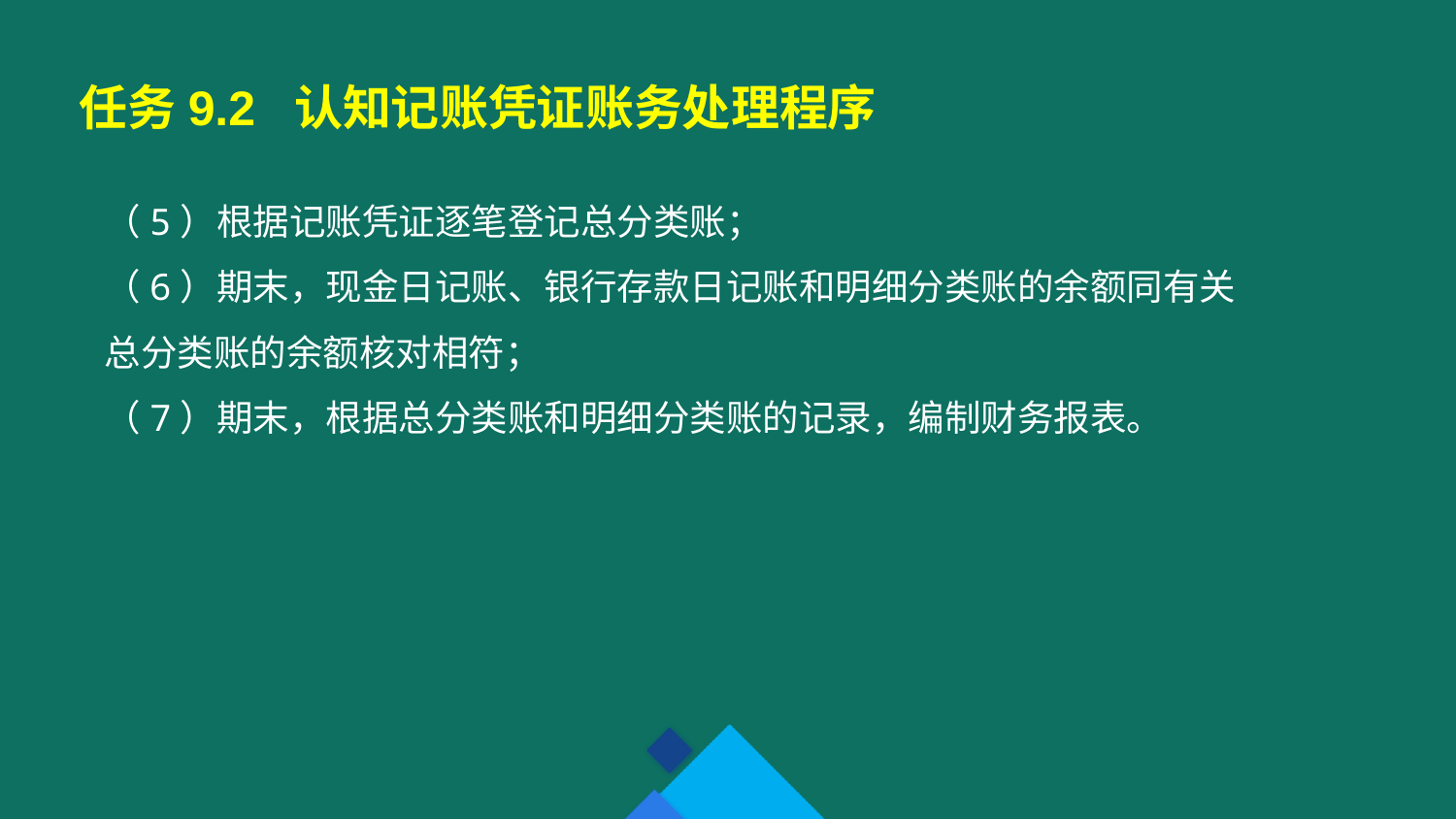

任务9.2  认知记账凭证账务处理程序
（5）根据记账凭证逐笔登记总分类账；
（6）期末，现金日记账、银行存款日记账和明细分类账的余额同有关总分类账的余额核对相符；
（7）期末，根据总分类账和明细分类账的记录，编制财务报表。